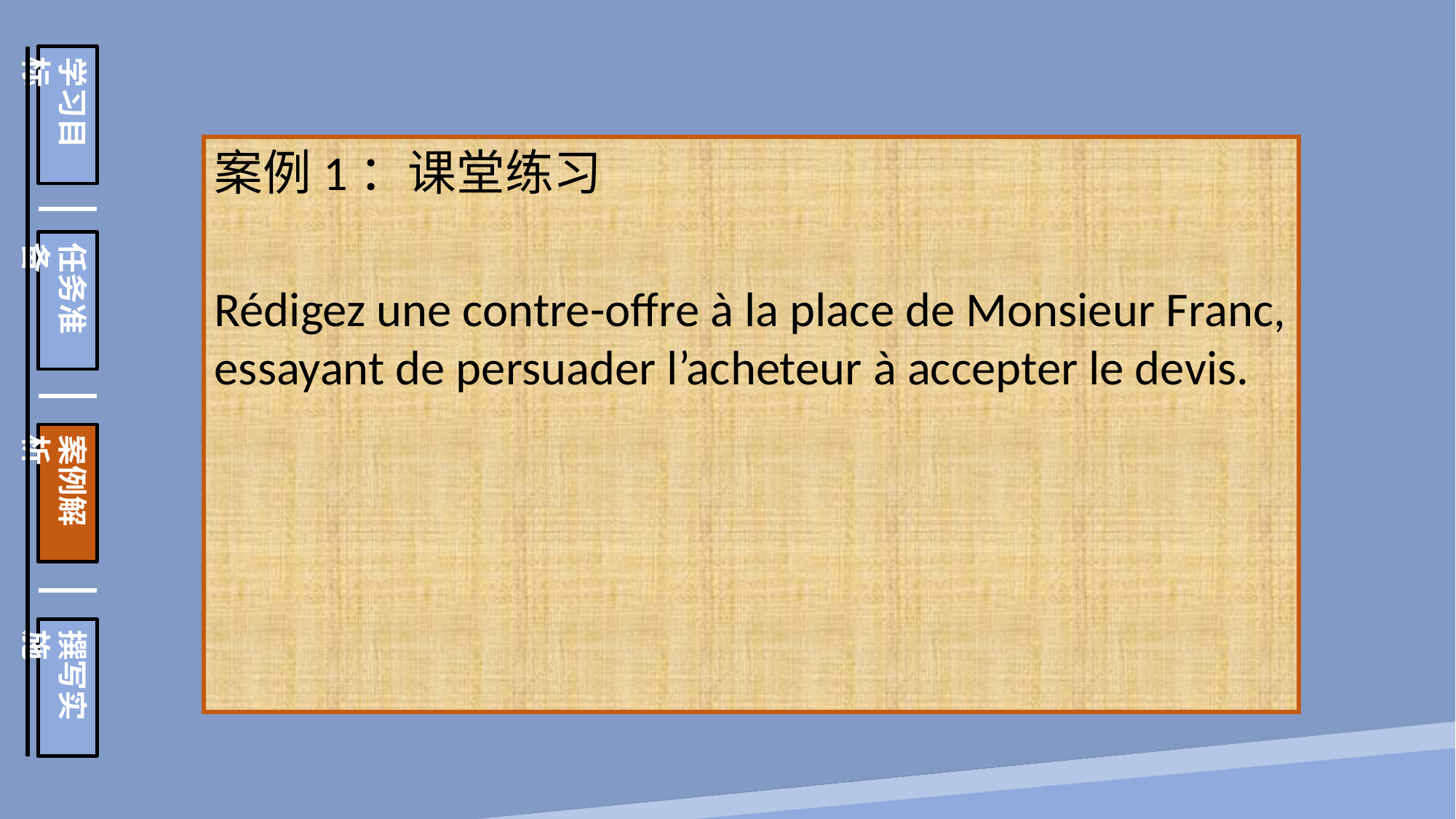

学习目标
任务准备
案例解析
撰写实施
案例1：课堂练习

Rédigez une contre-offre à la place de Monsieur Franc, essayant de persuader l’acheteur à accepter le devis.